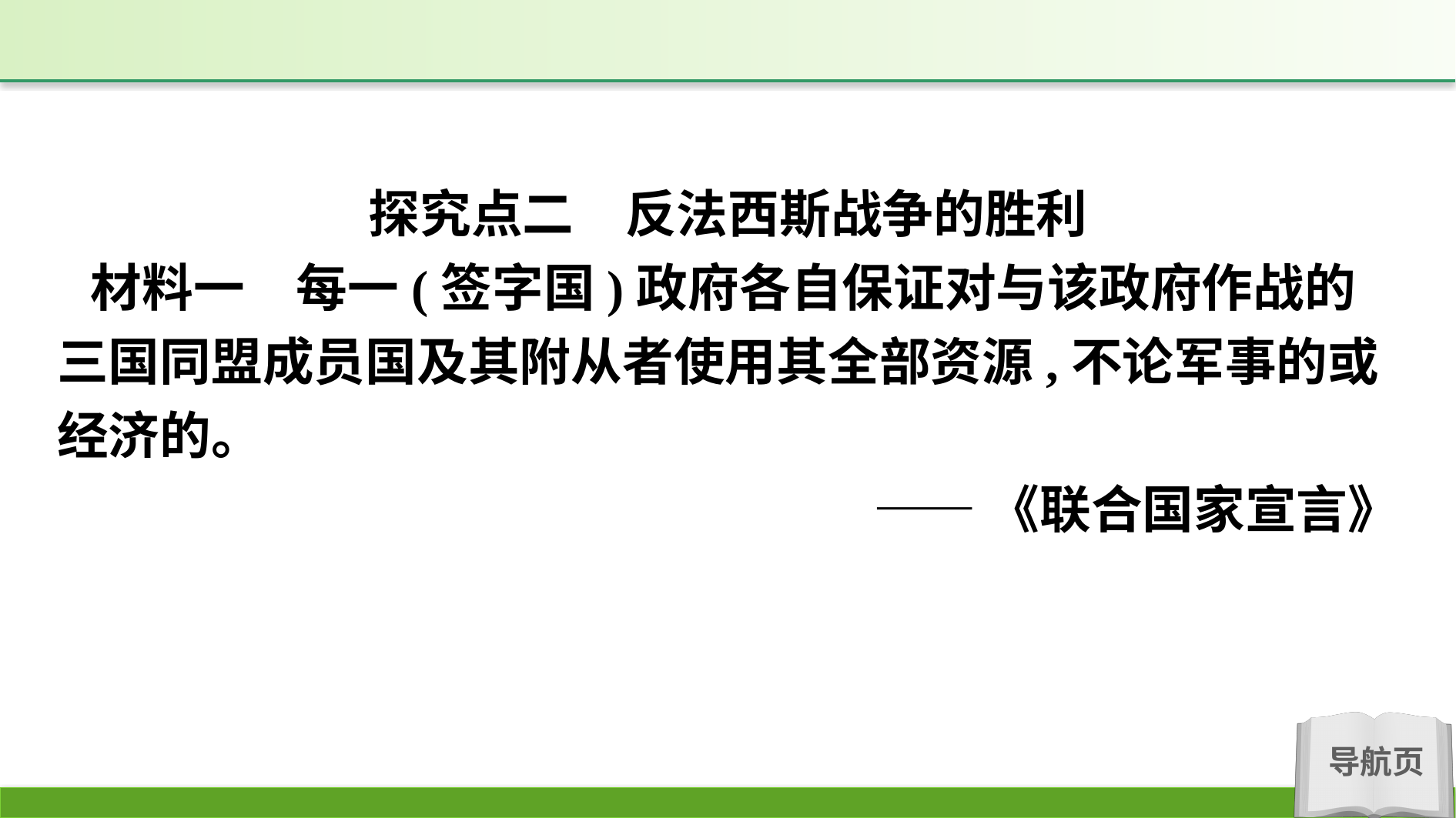

探究点二　反法西斯战争的胜利
材料一　每一(签字国)政府各自保证对与该政府作战的三国同盟成员国及其附从者使用其全部资源,不论军事的或经济的。
——《联合国家宣言》